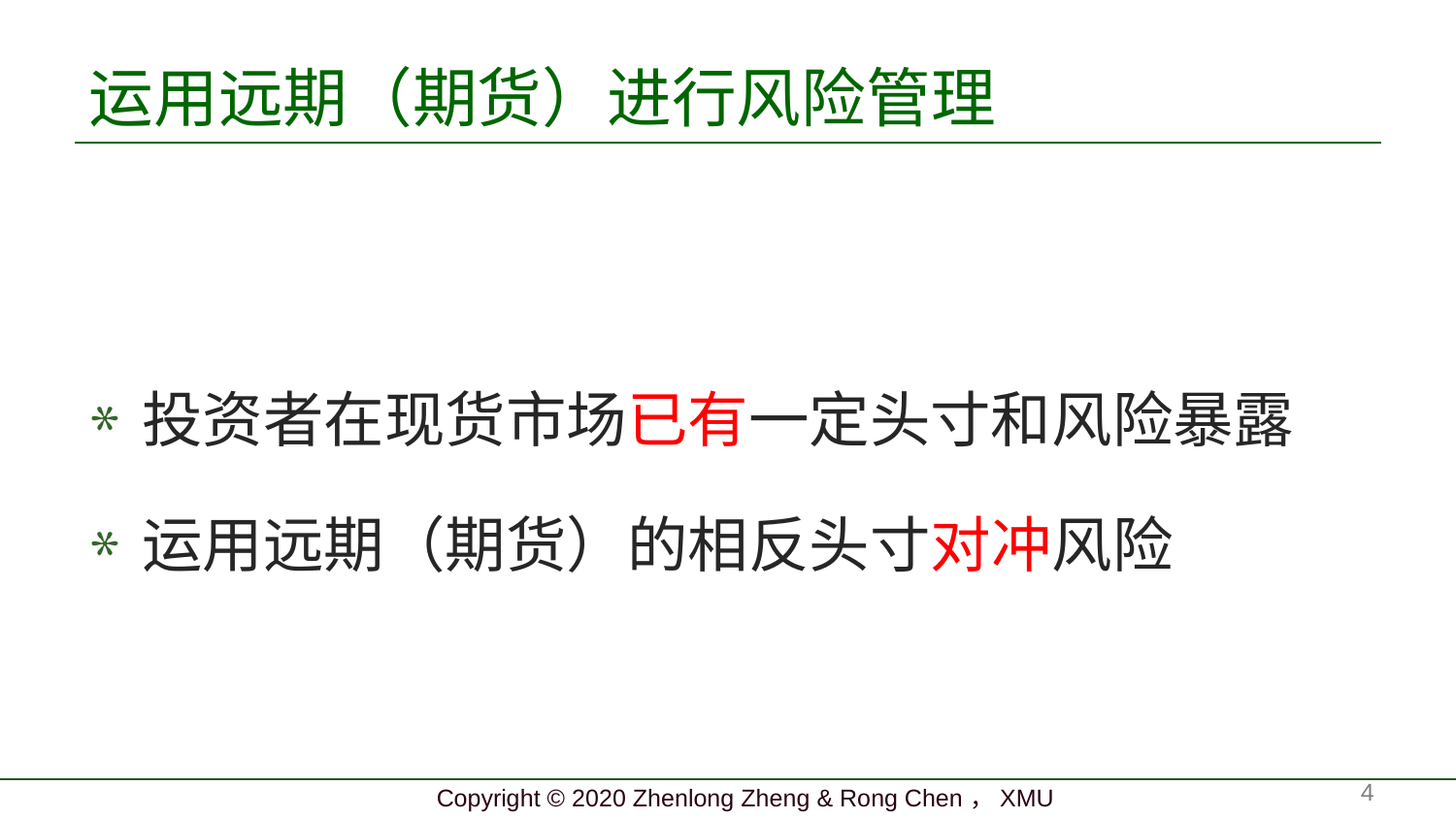

# 运用远期（期货）进行风险管理

投资者在现货市场已有一定头寸和风险暴露
运用远期（期货）的相反头寸对冲风险
4